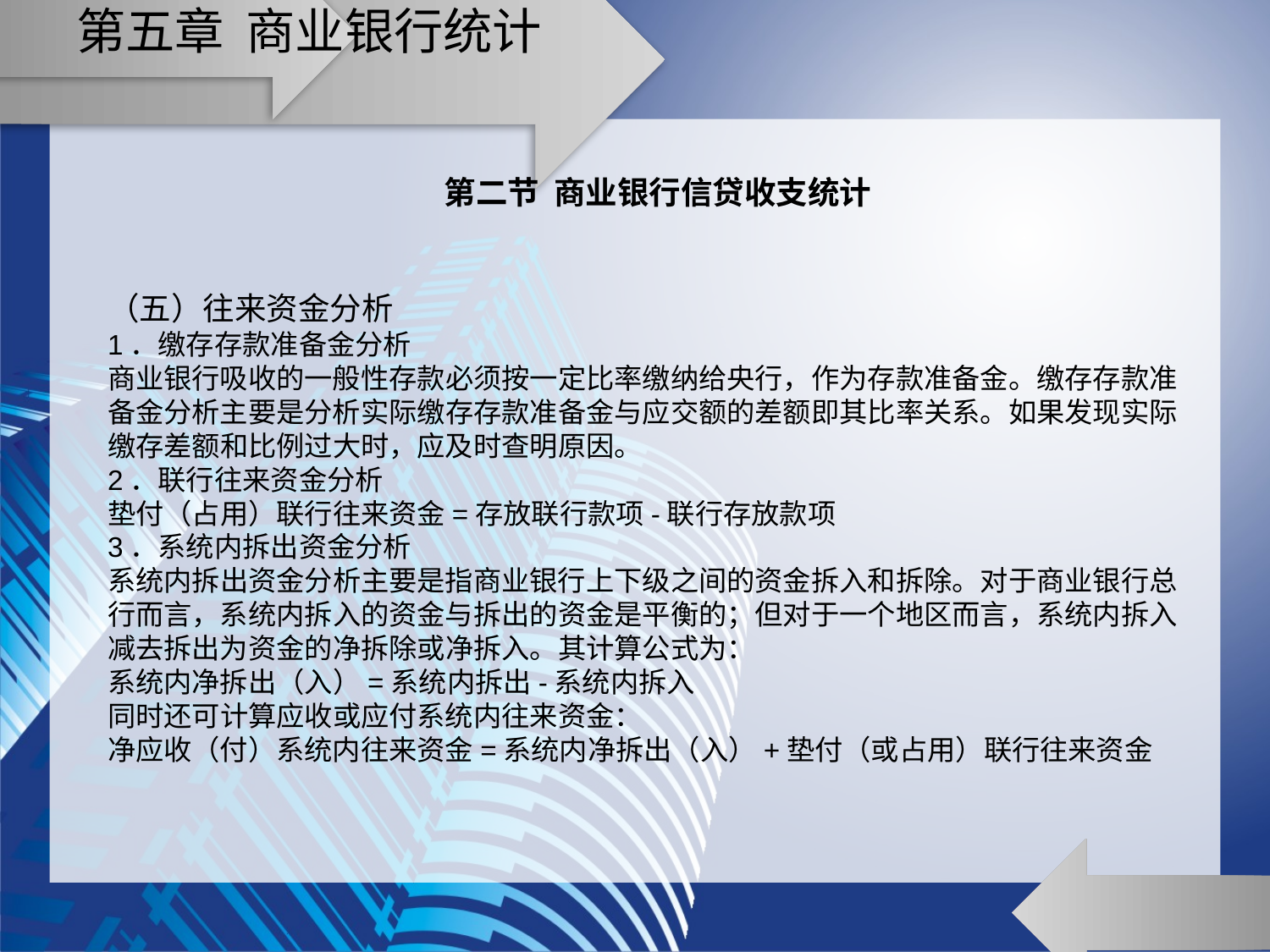

# 第五章  商业银行统计
第二节  商业银行信贷收支统计
（五）往来资金分析
1．缴存存款准备金分析
商业银行吸收的一般性存款必须按一定比率缴纳给央行，作为存款准备金。缴存存款准备金分析主要是分析实际缴存存款准备金与应交额的差额即其比率关系。如果发现实际缴存差额和比例过大时，应及时查明原因。
2．联行往来资金分析
垫付（占用）联行往来资金=存放联行款项-联行存放款项
3．系统内拆出资金分析
系统内拆出资金分析主要是指商业银行上下级之间的资金拆入和拆除。对于商业银行总行而言，系统内拆入的资金与拆出的资金是平衡的；但对于一个地区而言，系统内拆入减去拆出为资金的净拆除或净拆入。其计算公式为：
系统内净拆出（入）=系统内拆出-系统内拆入
同时还可计算应收或应付系统内往来资金：
净应收（付）系统内往来资金=系统内净拆出（入）+垫付（或占用）联行往来资金